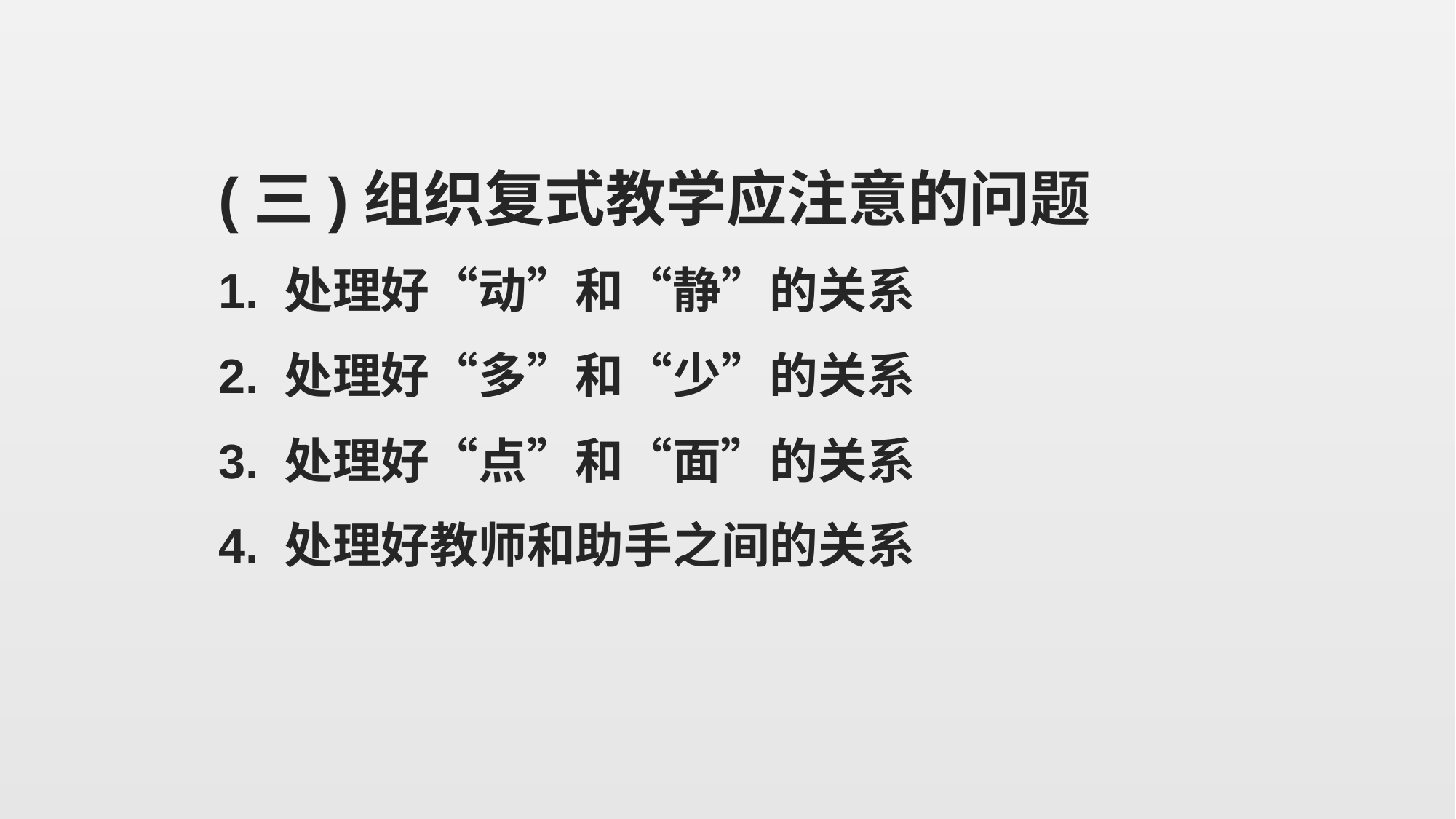

(三)组织复式教学应注意的问题
1. 处理好“动”和“静”的关系
2. 处理好“多”和“少”的关系
3. 处理好“点”和“面”的关系
4. 处理好教师和助手之间的关系